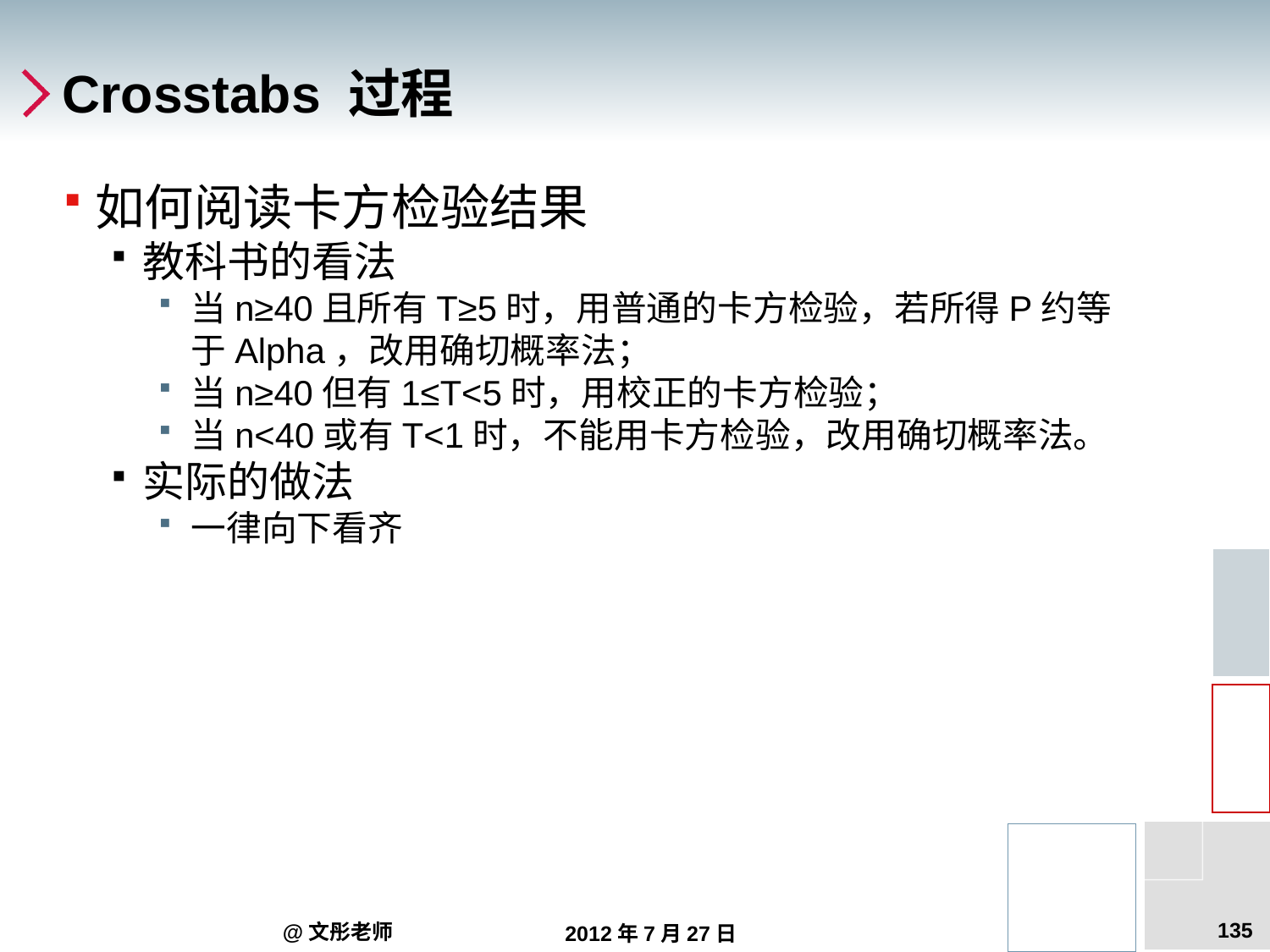

# Crosstabs 过程
如何阅读卡方检验结果
教科书的看法
当n≥40且所有T≥5时，用普通的卡方检验，若所得P约等于Alpha，改用确切概率法；
当n≥40但有1≤T<5时，用校正的卡方检验；
当n<40或有T<1时，不能用卡方检验，改用确切概率法。
实际的做法
一律向下看齐
135
@文彤老师

2012年7月27日